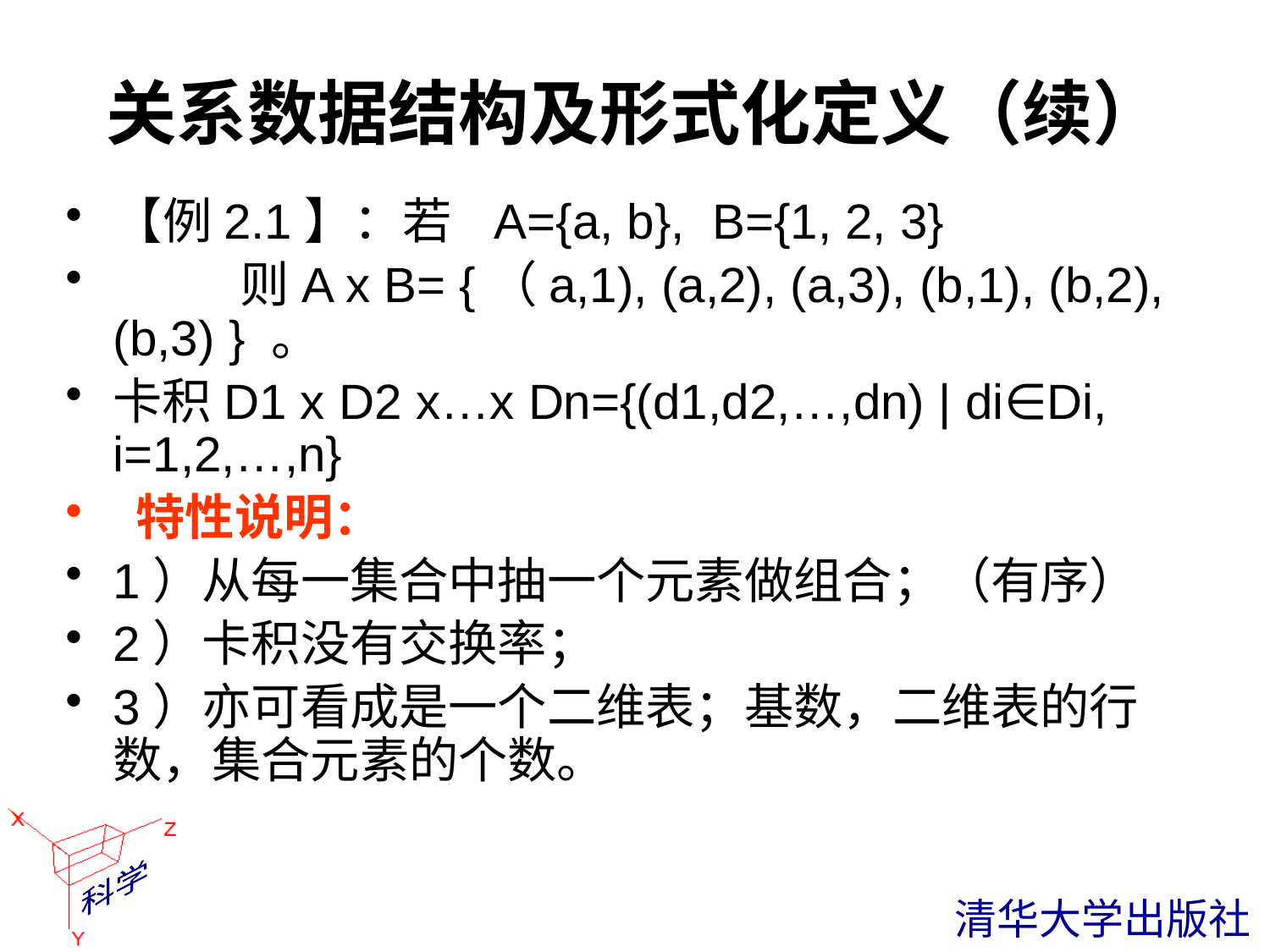

# 关系数据结构及形式化定义（续）
【例2.1】：若	A={a, b},  B={1, 2, 3}
	则A x B= {（a,1), (a,2), (a,3), (b,1), (b,2), (b,3) } 。
卡积D1 x D2 x…x Dn={(d1,d2,…,dn) | di∈Di, i=1,2,…,n}
 特性说明：
1）从每一集合中抽一个元素做组合；（有序）
2）卡积没有交换率；
3）亦可看成是一个二维表；基数，二维表的行数，集合元素的个数。
      清华大学出版社